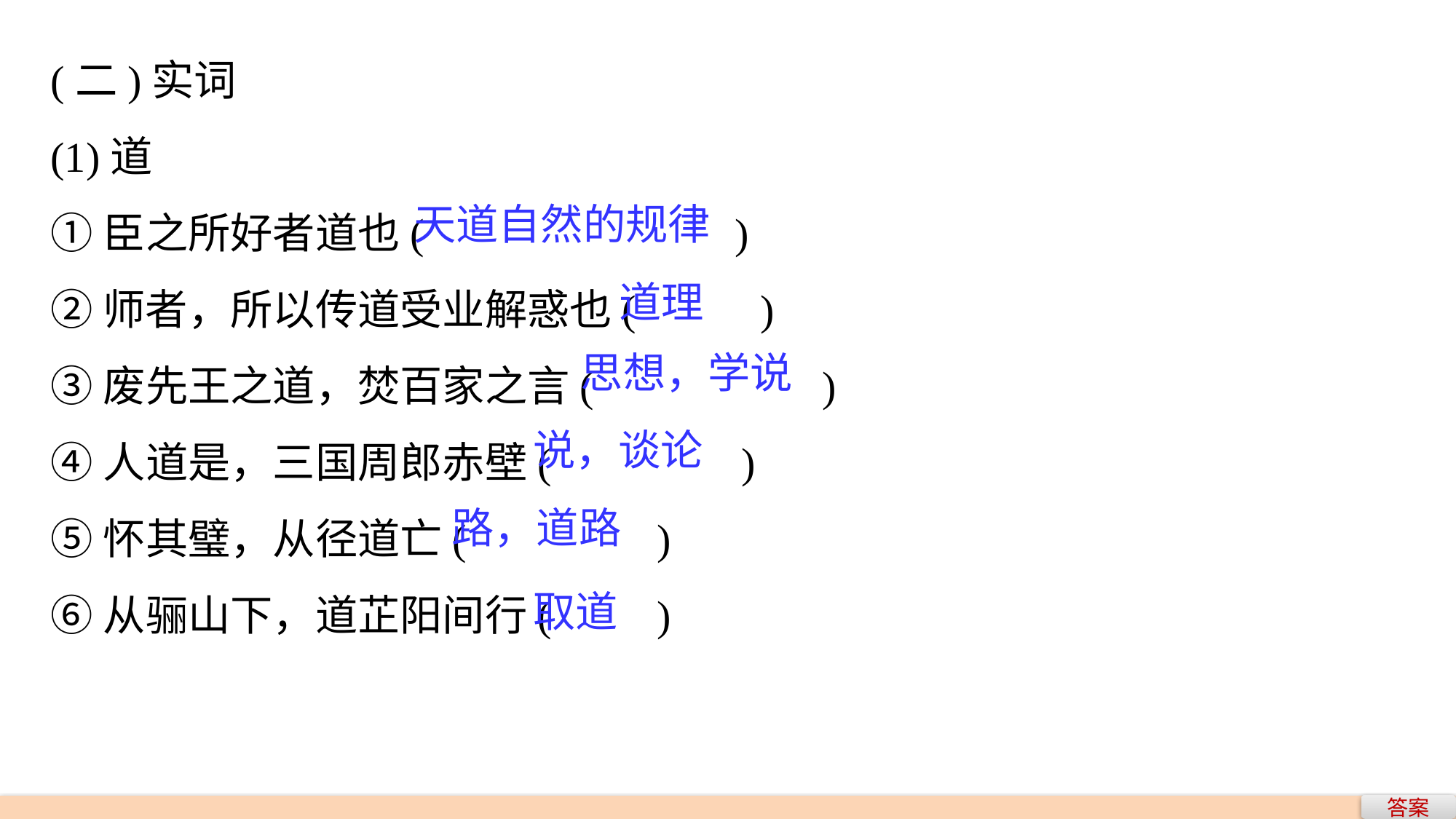

(二)实词
(1)道
①臣之所好者道也(　　　	    	  )
②师者，所以传道受业解惑也(　　  )
③废先王之道，焚百家之言(　　　　    )
④人道是，三国周郎赤壁(　　　　)
⑤怀其璧，从径道亡(　　　　)
⑥从骊山下，道芷阳间行(　　)
天道自然的规律
道理
思想，学说
说，谈论
路，道路
取道
答案